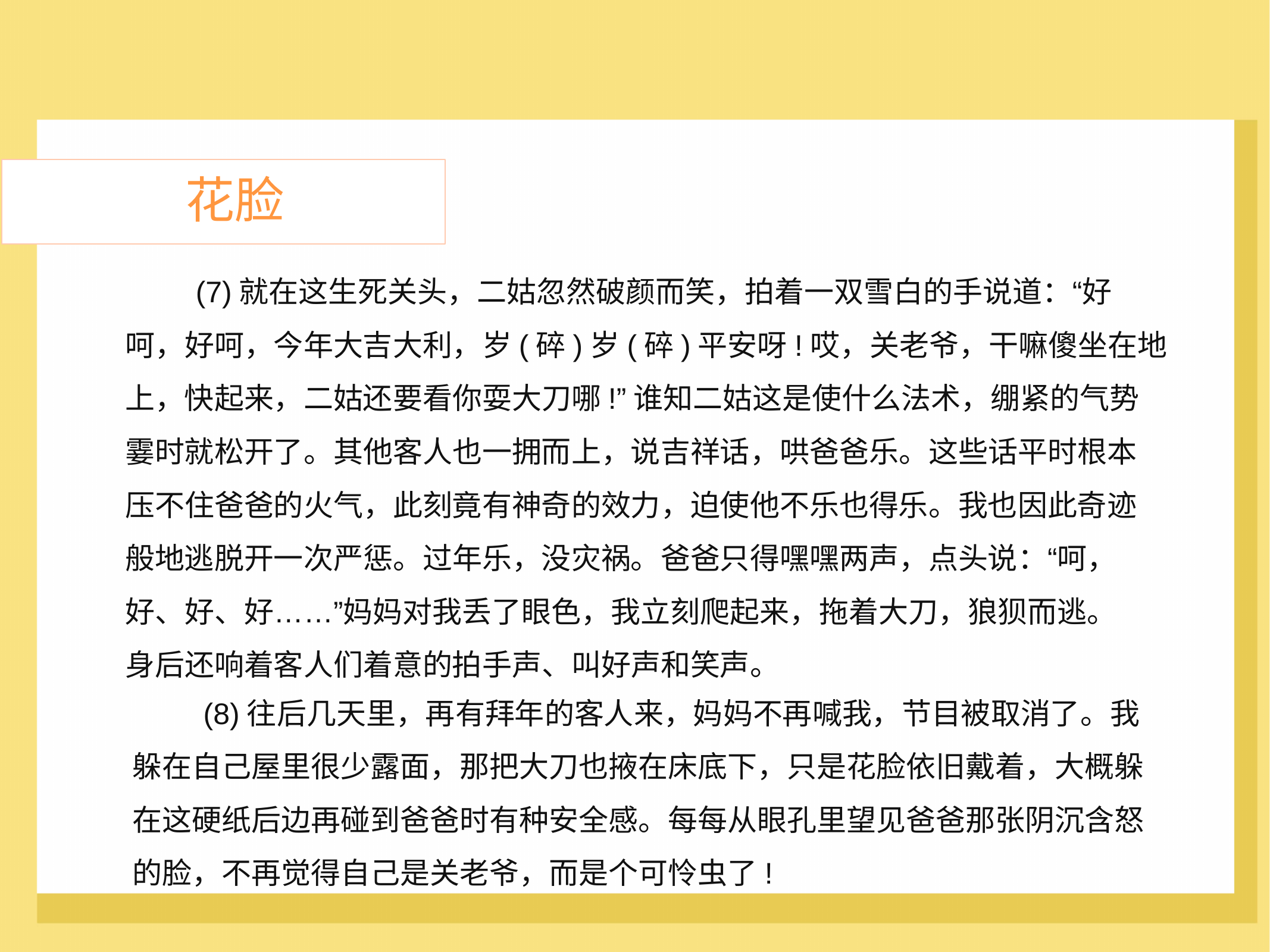

花脸
	(7)就在这生死关头，二姑忽然破颜而笑，拍着一双雪白的手说道：“好

呵，好呵，今年大吉大利，岁(碎)岁(碎)平安呀!哎，关老爷，干嘛傻坐在地

上，快起来，二姑还要看你耍大刀哪!”谁知二姑这是使什么法术，绷紧的气势

霎时就松开了。其他客人也一拥而上，说吉祥话，哄爸爸乐。这些话平时根本

压不住爸爸的火气，此刻竟有神奇的效力，迫使他不乐也得乐。我也因此奇迹

般地逃脱开一次严惩。过年乐，没灾祸。爸爸只得嘿嘿两声，点头说：“呵，

好、好、好……”妈妈对我丢了眼色，我立刻爬起来，拖着大刀，狼狈而逃。

身后还响着客人们着意的拍手声、叫好声和笑声。
	(8)往后几天里，再有拜年的客人来，妈妈不再喊我，节目被取消了。我

躲在自己屋里很少露面，那把大刀也掖在床底下，只是花脸依旧戴着，大概躲

在这硬纸后边再碰到爸爸时有种安全感。每每从眼孔里望见爸爸那张阴沉含怒

的脸，不再觉得自己是关老爷，而是个可怜虫了!